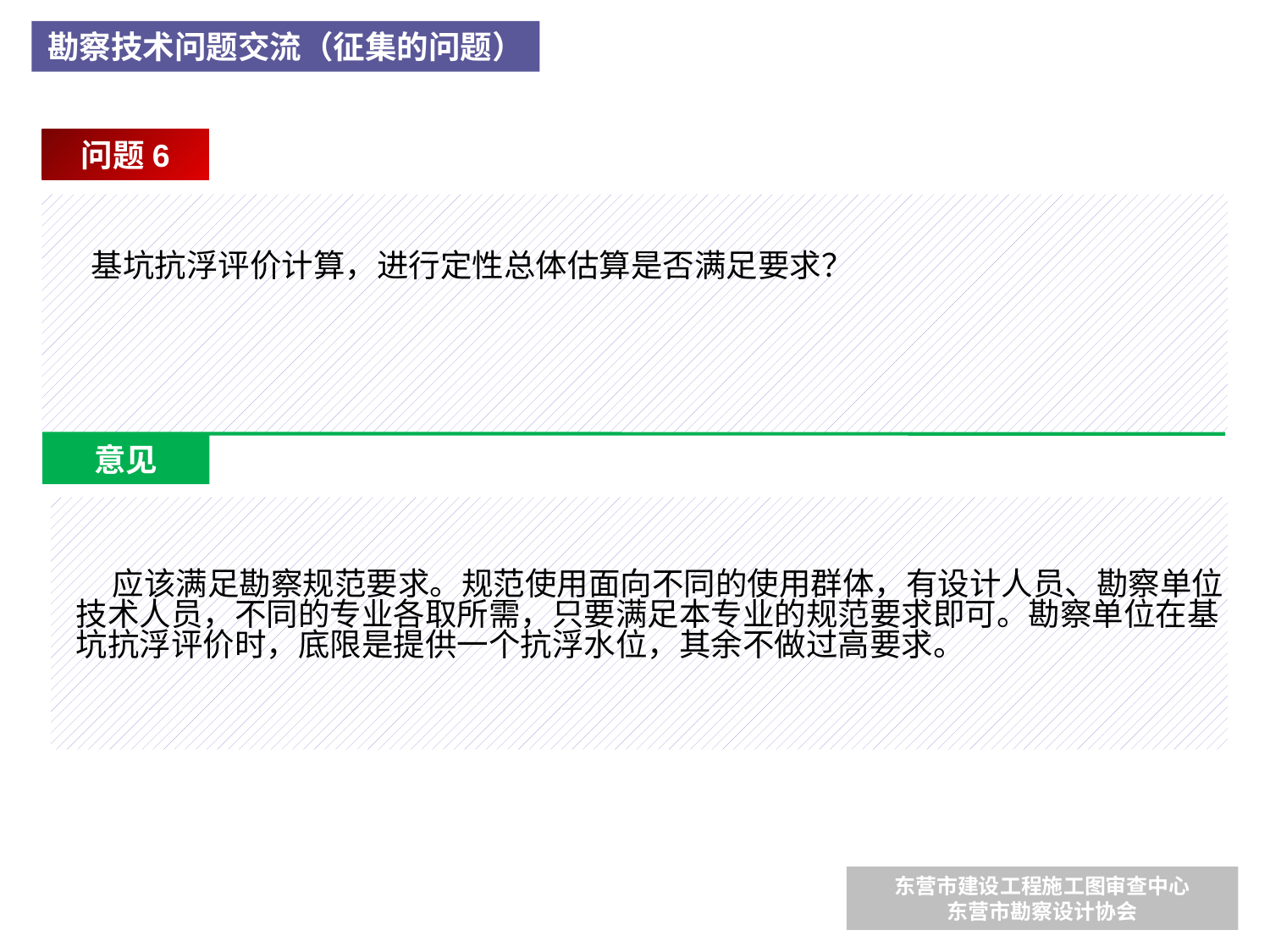

勘察技术问题交流（征集的问题）
问题6

    基坑抗浮评价计算，进行定性总体估算是否满足要求？
意见

    应该满足勘察规范要求。规范使用面向不同的使用群体，有设计人员、勘察单位技术人员，不同的专业各取所需，只要满足本专业的规范要求即可。勘察单位在基坑抗浮评价时，底限是提供一个抗浮水位，其余不做过高要求。
东营市建设工程施工图审查中心
东营市勘察设计协会